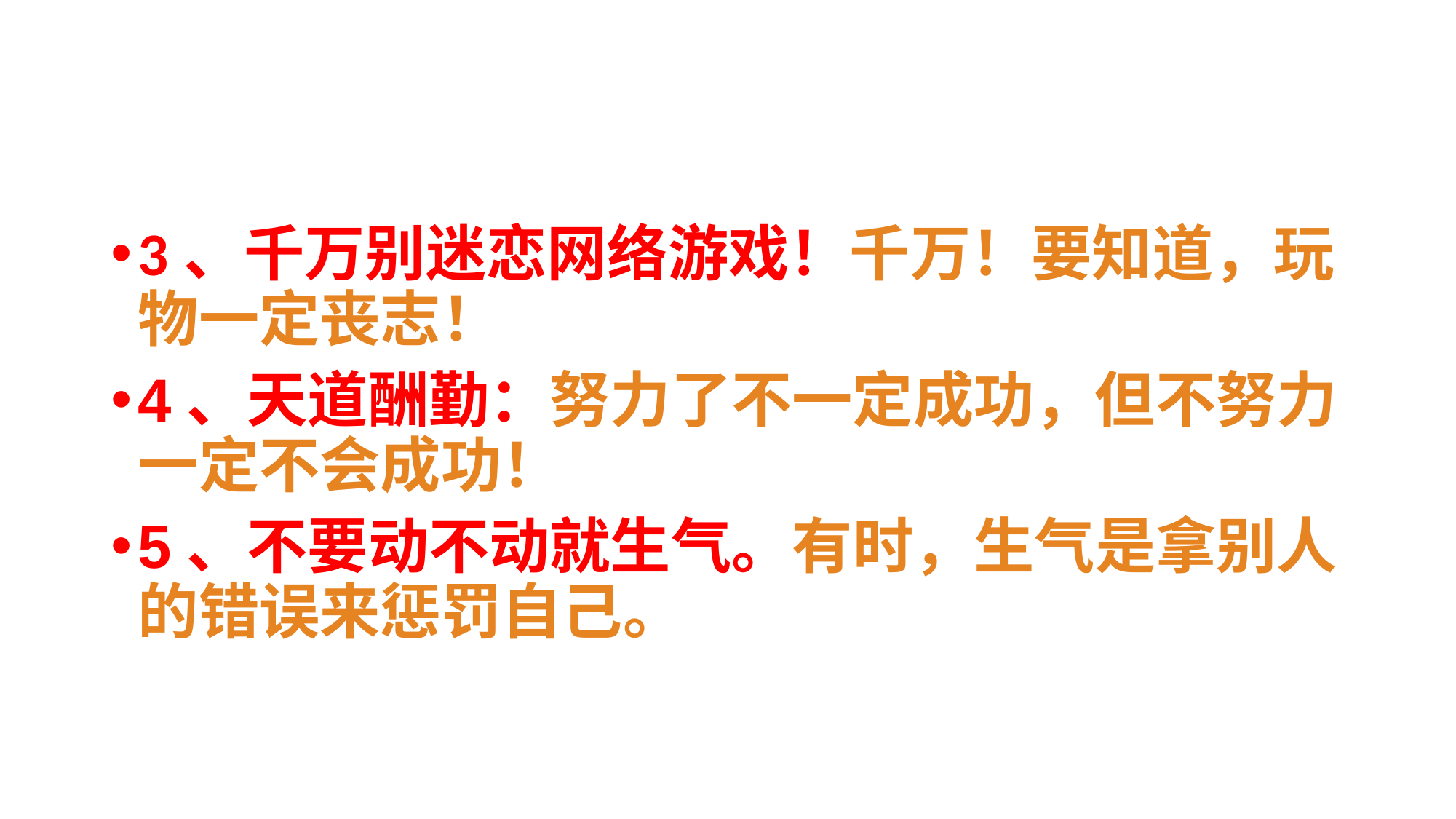

#
3、千万别迷恋网络游戏！千万！要知道，玩物一定丧志！
4、天道酬勤：努力了不一定成功，但不努力一定不会成功！
5、不要动不动就生气。有时，生气是拿别人的错误来惩罚自己。